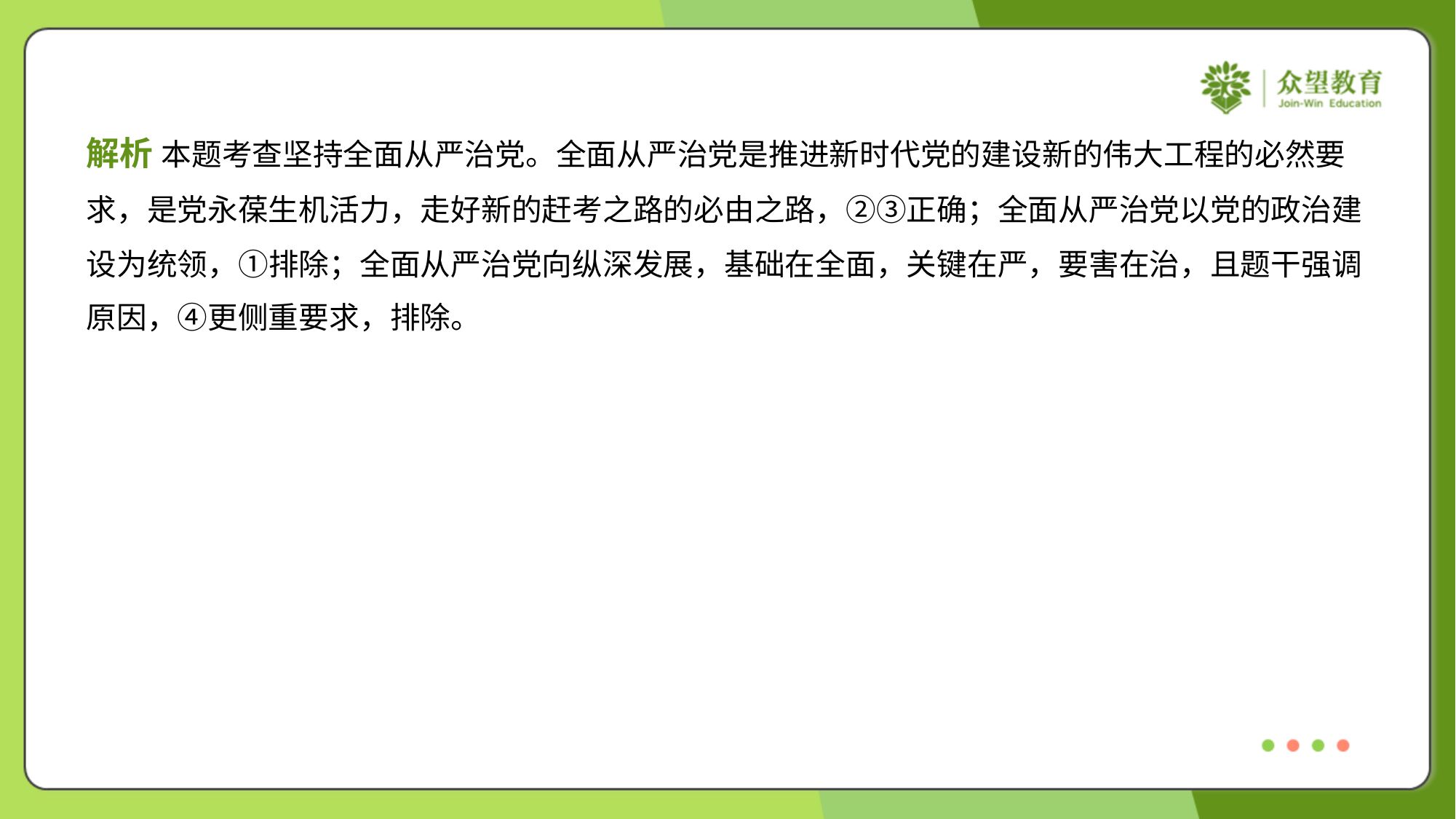

解析 本题考查坚持全面从严治党。全面从严治党是推进新时代党的建设新的伟大工程的必然要
求，是党永葆生机活力，走好新的赶考之路的必由之路，②③正确；全面从严治党以党的政治建
设为统领，①排除；全面从严治党向纵深发展，基础在全面，关键在严，要害在治，且题干强调
原因，④更侧重要求，排除。